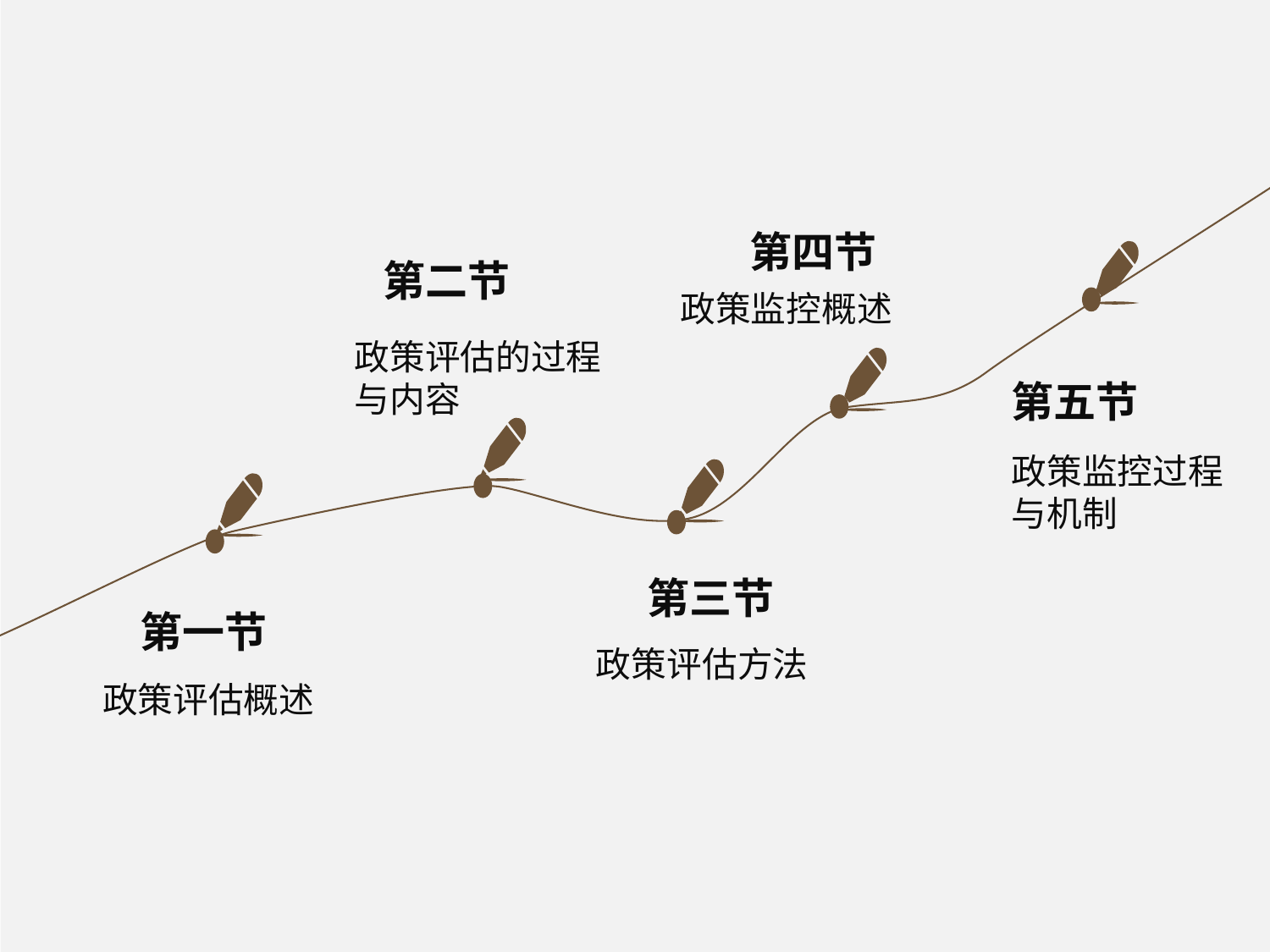

第四节

第二节
政策监控概述
政策评估的过程与内容

第五节

政策监控过程与机制

第三节
第一节
政策评估方法
政策评估概述